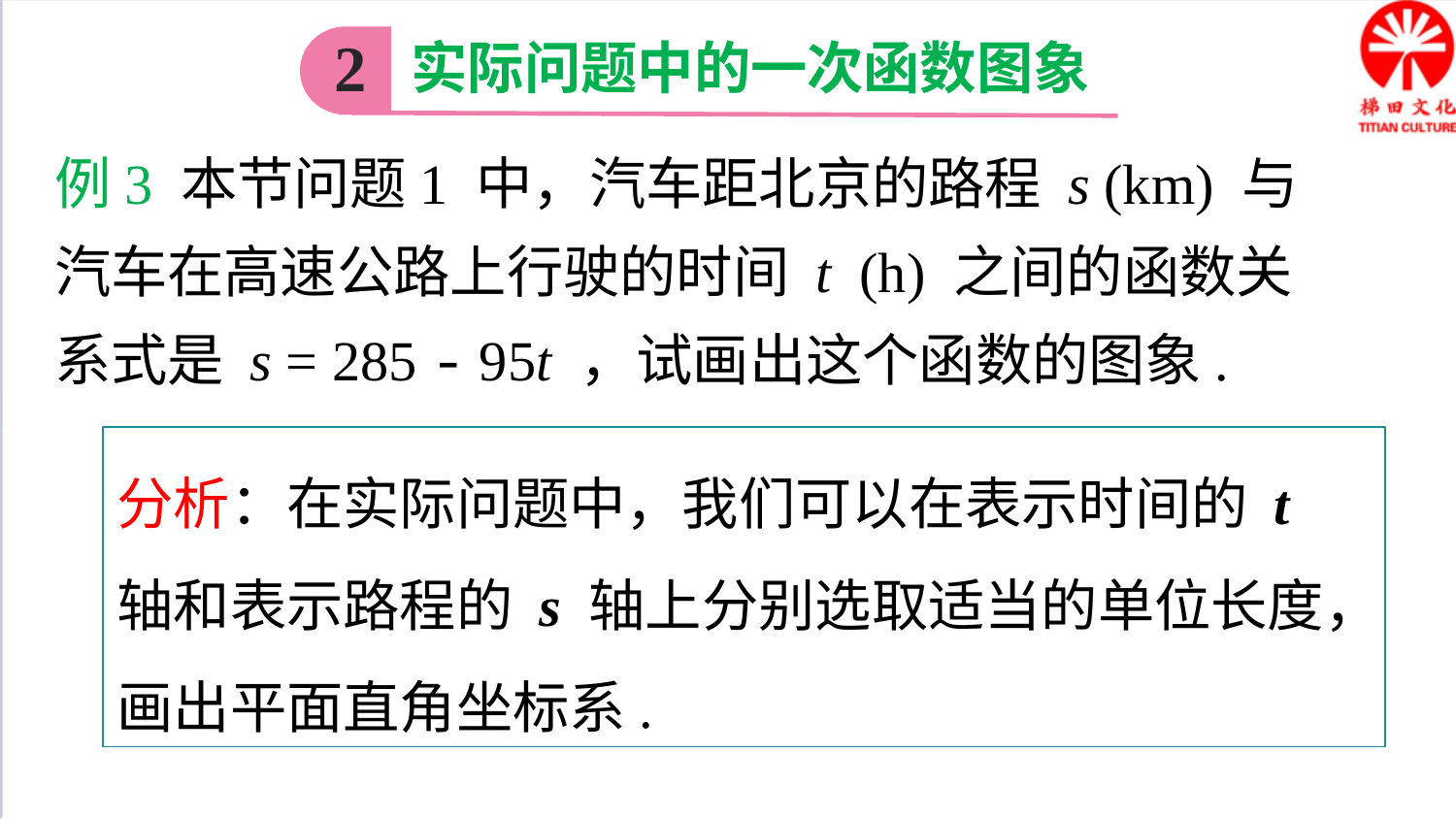

实际问题中的一次函数图象
2

例3 本节问题1 中，汽车距北京的路程 s (km) 与汽车在高速公路上行驶的时间 t  (h) 之间的函数关系式是 s = 285 - 95t ，试画出这个函数的图象.
分析：在实际问题中，我们可以在表示时间的 t 轴和表示路程的 s 轴上分别选取适当的单位长度，画出平面直角坐标系.